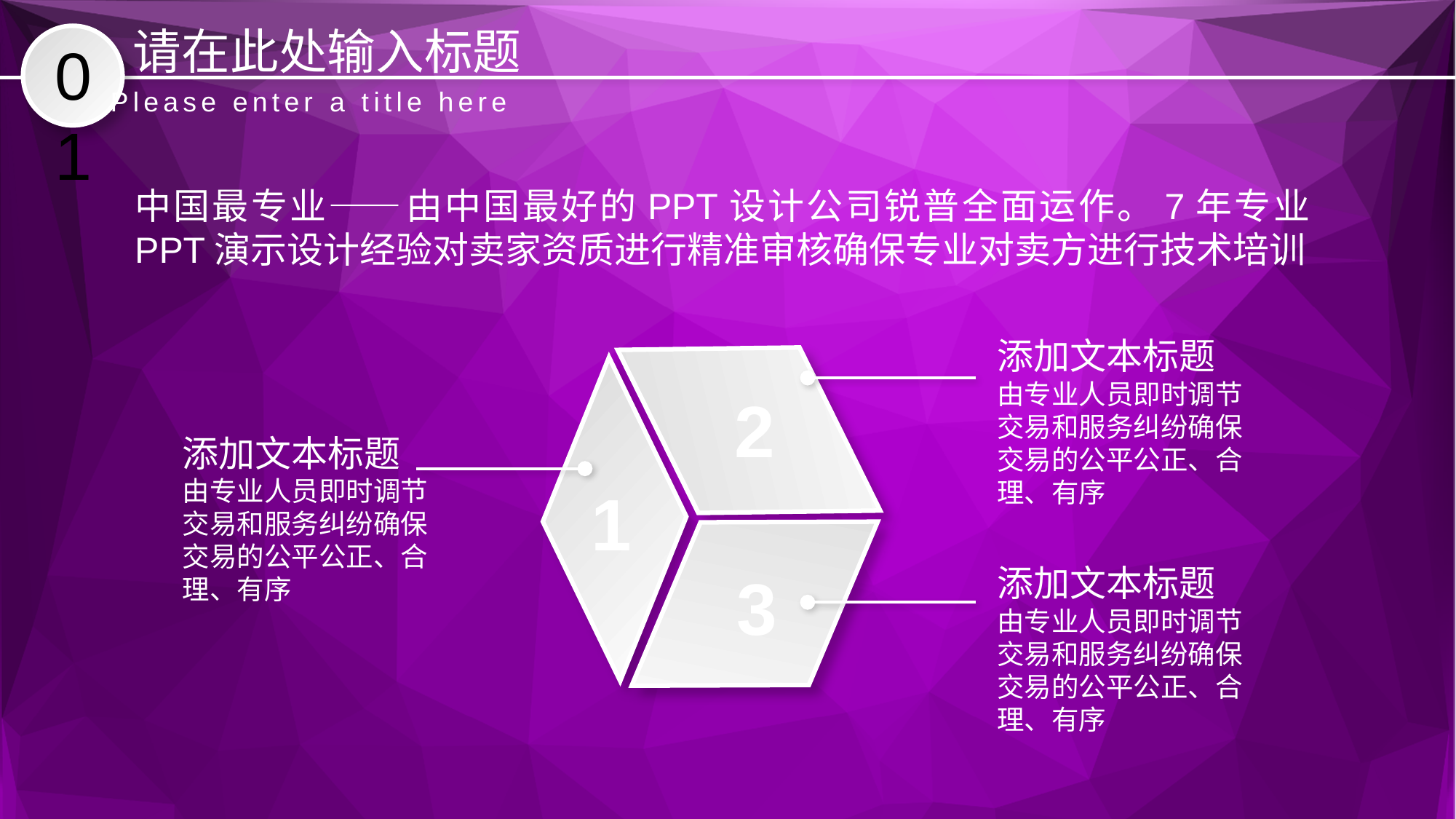

请在此处输入标题

01
Please enter a title here
中国最专业——由中国最好的PPT设计公司锐普全面运作。7年专业PPT演示设计经验对卖家资质进行精准审核确保专业对卖方进行技术培训

添加文本标题
由专业人员即时调节交易和服务纠纷确保交易的公平公正、合理、有序

2
添加文本标题
由专业人员即时调节交易和服务纠纷确保交易的公平公正、合理、有序

1
添加文本标题
由专业人员即时调节交易和服务纠纷确保交易的公平公正、合理、有序
3